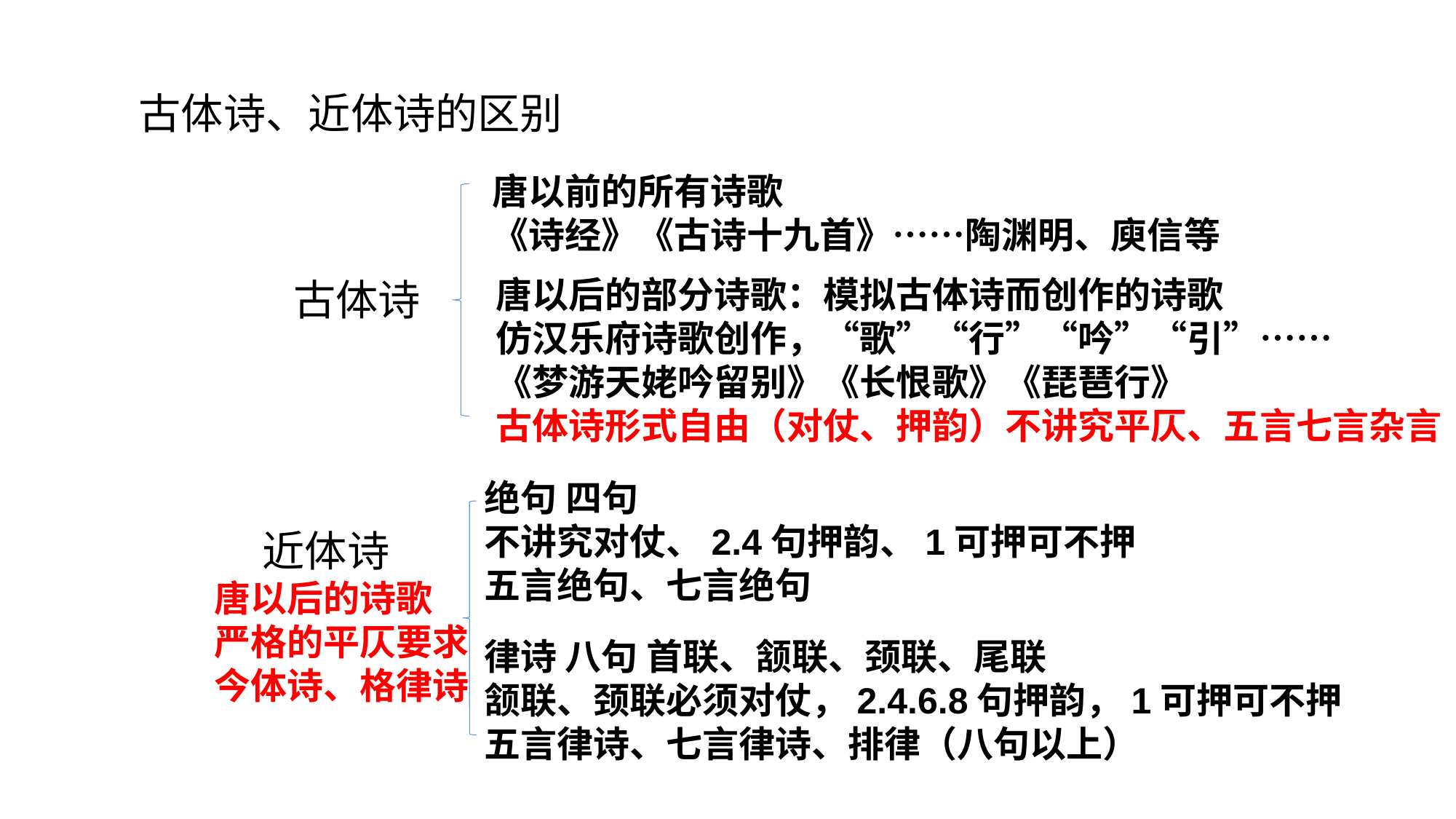

#
古体诗、近体诗的区别
唐以前的所有诗歌
《诗经》《古诗十九首》……陶渊明、庾信等

唐以后的部分诗歌：模拟古体诗而创作的诗歌
仿汉乐府诗歌创作，“歌”“行”“吟”“引”……
《梦游天姥吟留别》《长恨歌》《琵琶行》
古体诗形式自由（对仗、押韵）不讲究平仄、五言七言杂言
古体诗
绝句 四句
不讲究对仗、2.4句押韵、1可押可不押
五言绝句、七言绝句

    近体诗
唐以后的诗歌
严格的平仄要求
今体诗、格律诗

律诗 八句 首联、颔联、颈联、尾联
颔联、颈联必须对仗，2.4.6.8句押韵，1可押可不押
五言律诗、七言律诗、排律（八句以上）